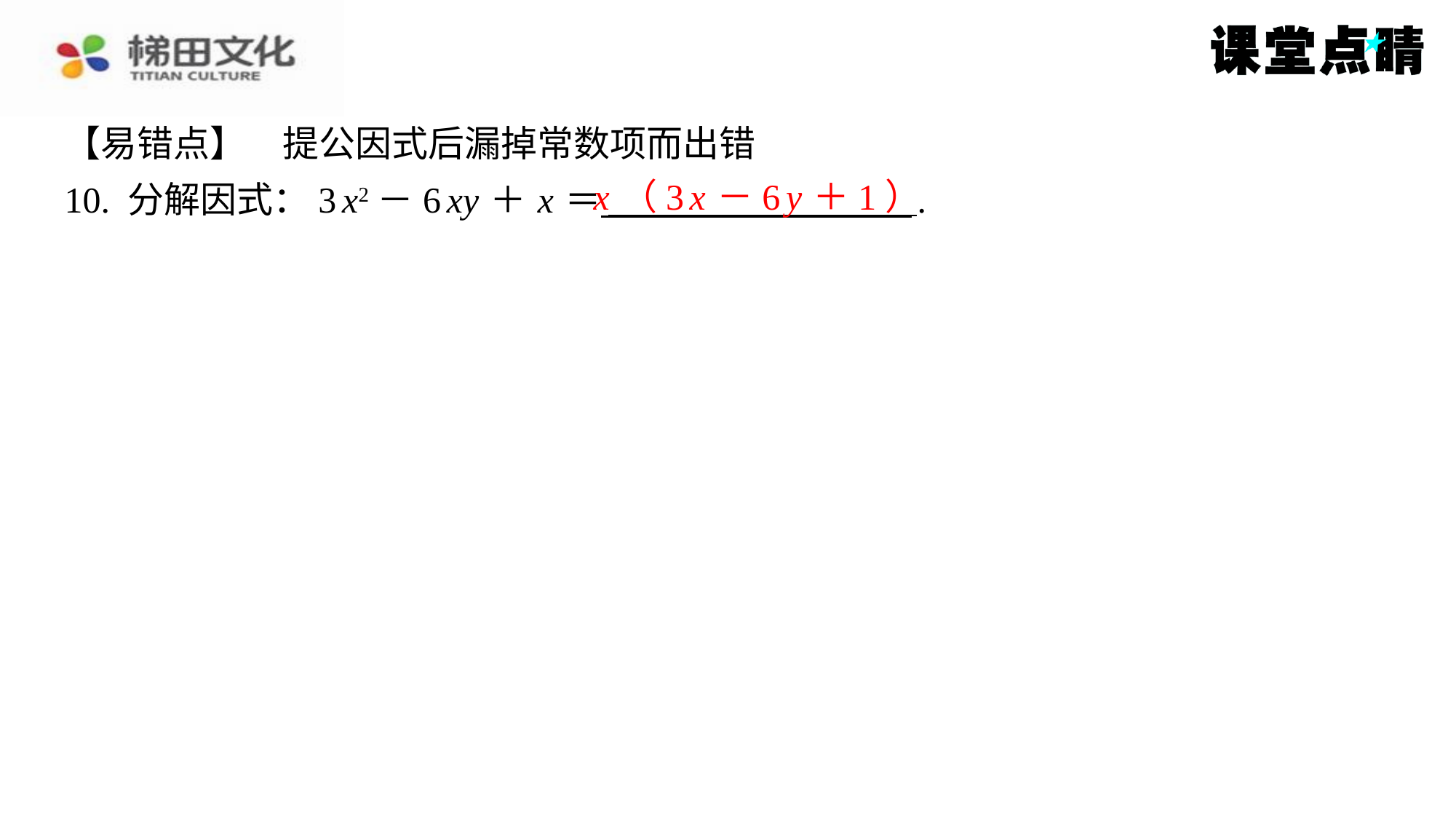

【易错点】　提公因式后漏掉常数项而出错
10. 分解因式：3 x2－6 xy ＋ x ＝                                               ⁠.
x （3 x －6 y ＋1）